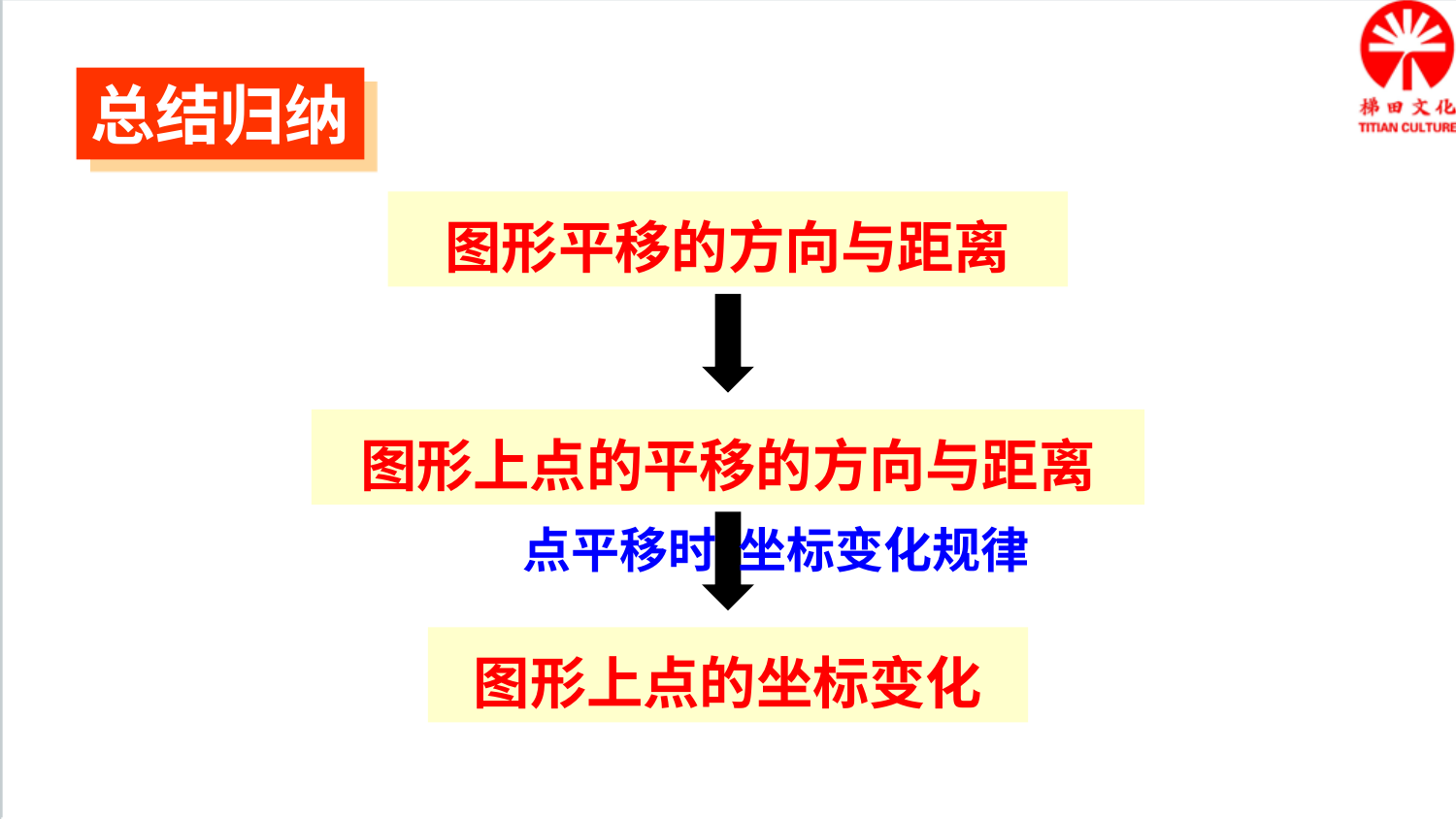

总结归纳
图形平移的方向与距离

图形上点的平移的方向与距离
点平移时  坐标变化规律

图形上点的坐标变化